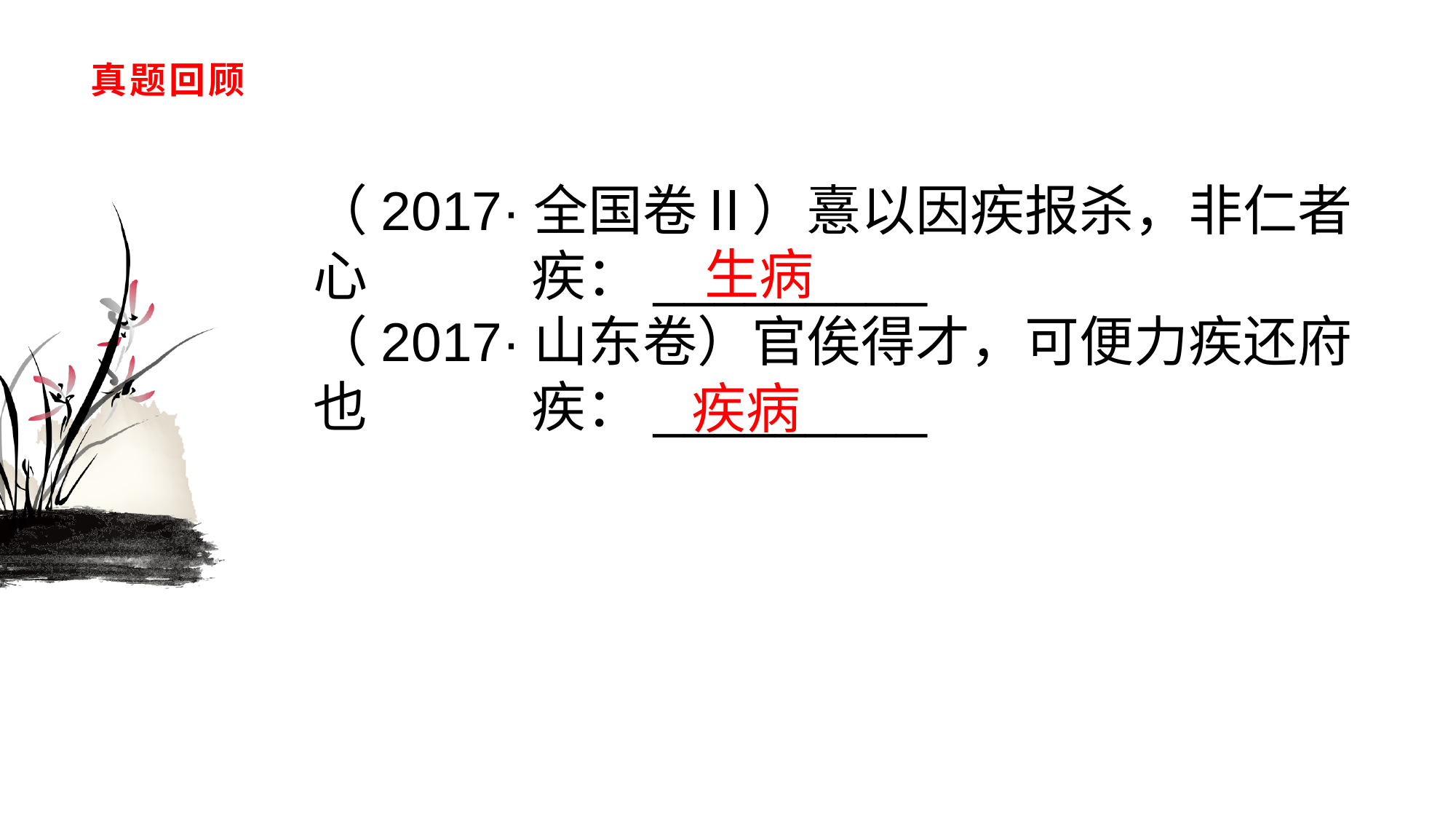

# 真题回顾
（2017·全国卷Ⅱ）憙以因疾报杀，非仁者心　　　疾：_________（2017·山东卷）官俟得才，可便力疾还府也　　　疾：_________
生病
疾病